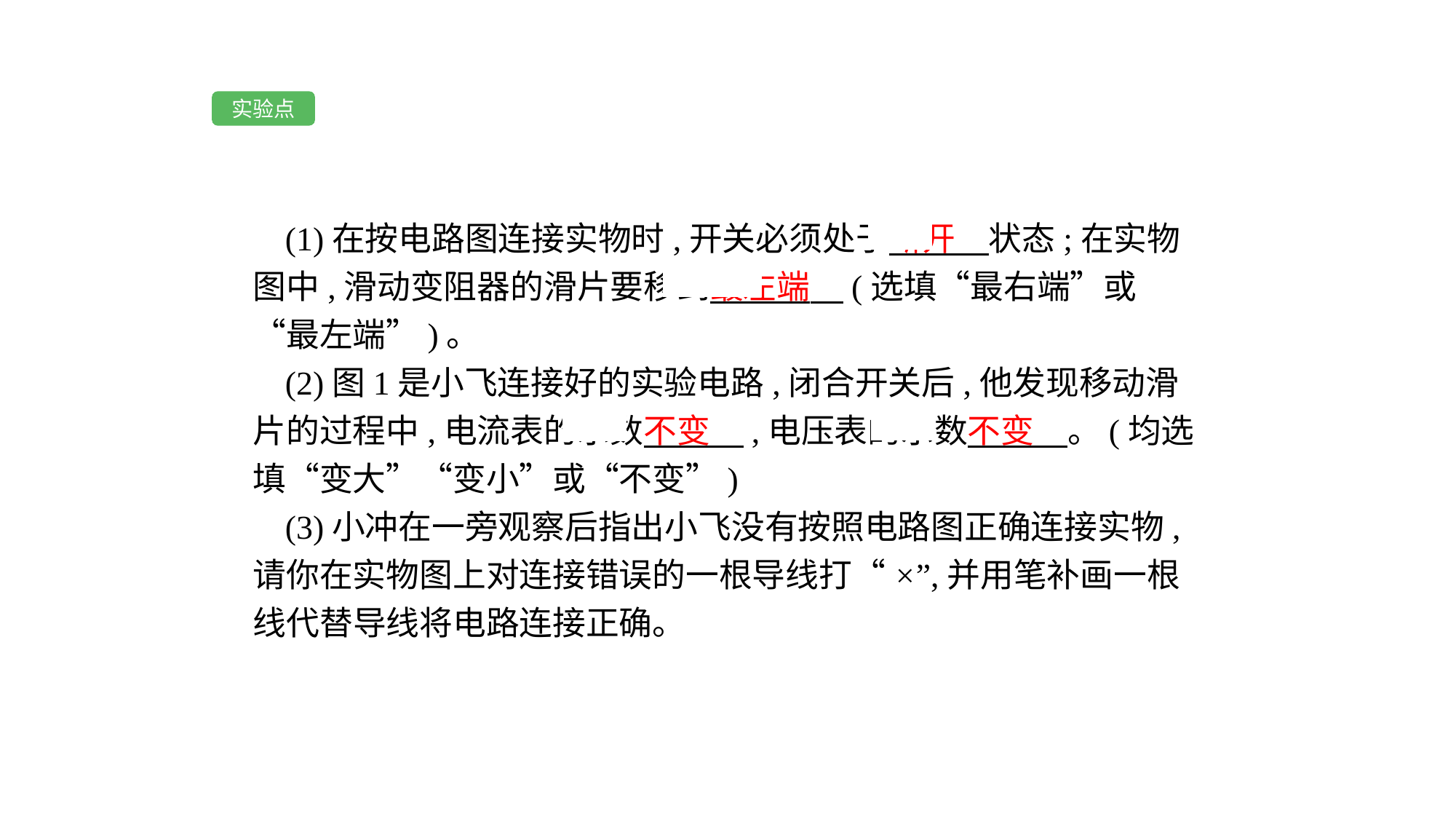

实验点
(1)在按电路图连接实物时,开关必须处于断开　状态;在实物图中,滑动变阻器的滑片要移到最左端　(选填“最右端”或“最左端”)。
(2)图1是小飞连接好的实验电路,闭合开关后,他发现移动滑片的过程中,电流表的示数不变　,电压表的示数不变　。(均选填“变大”“变小”或“不变”)
(3)小冲在一旁观察后指出小飞没有按照电路图正确连接实物,请你在实物图上对连接错误的一根导线打“×”,并用笔补画一根线代替导线将电路连接正确。